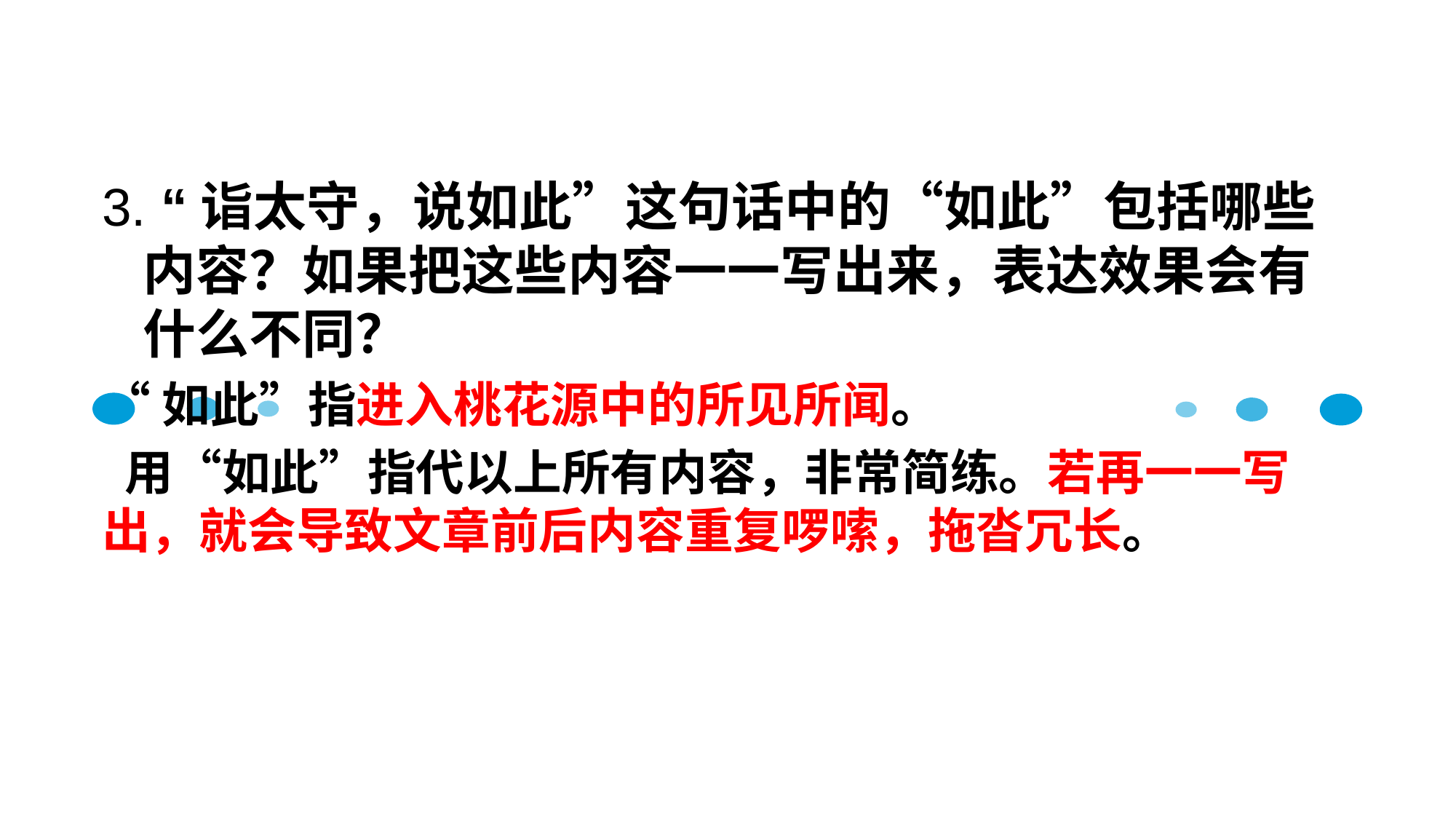

3. “诣太守，说如此”这句话中的“如此”包括哪些内容？如果把这些内容一一写出来，表达效果会有什么不同？
“如此”指进入桃花源中的所见所闻。
 用“如此”指代以上所有内容，非常简练。若再一一写出，就会导致文章前后内容重复啰嗦，拖沓冗长。